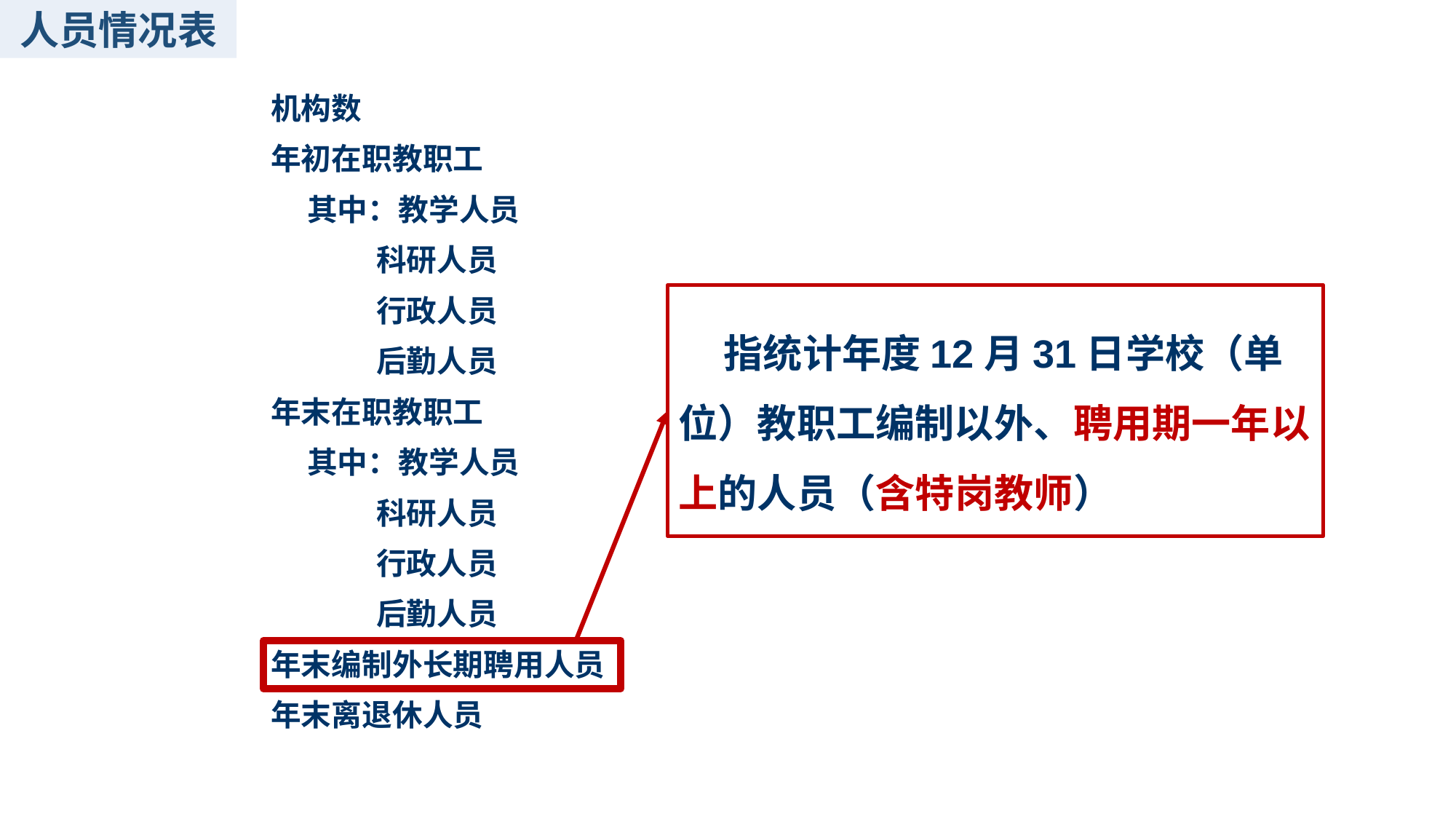

人员情况表
| 机构数 |
| --- |
| 年初在职教职工 |
| 其中：教学人员 |
| 科研人员 |
| 行政人员 |
| 后勤人员 |
| 年末在职教职工 |
| 其中：教学人员 |
| 科研人员 |
| 行政人员 |
| 后勤人员 |
| 年末编制外长期聘用人员 |
| 年末离退休人员 |
    指统计年度12月31日学校（单位）教职工编制以外、聘用期一年以上的人员（含特岗教师）